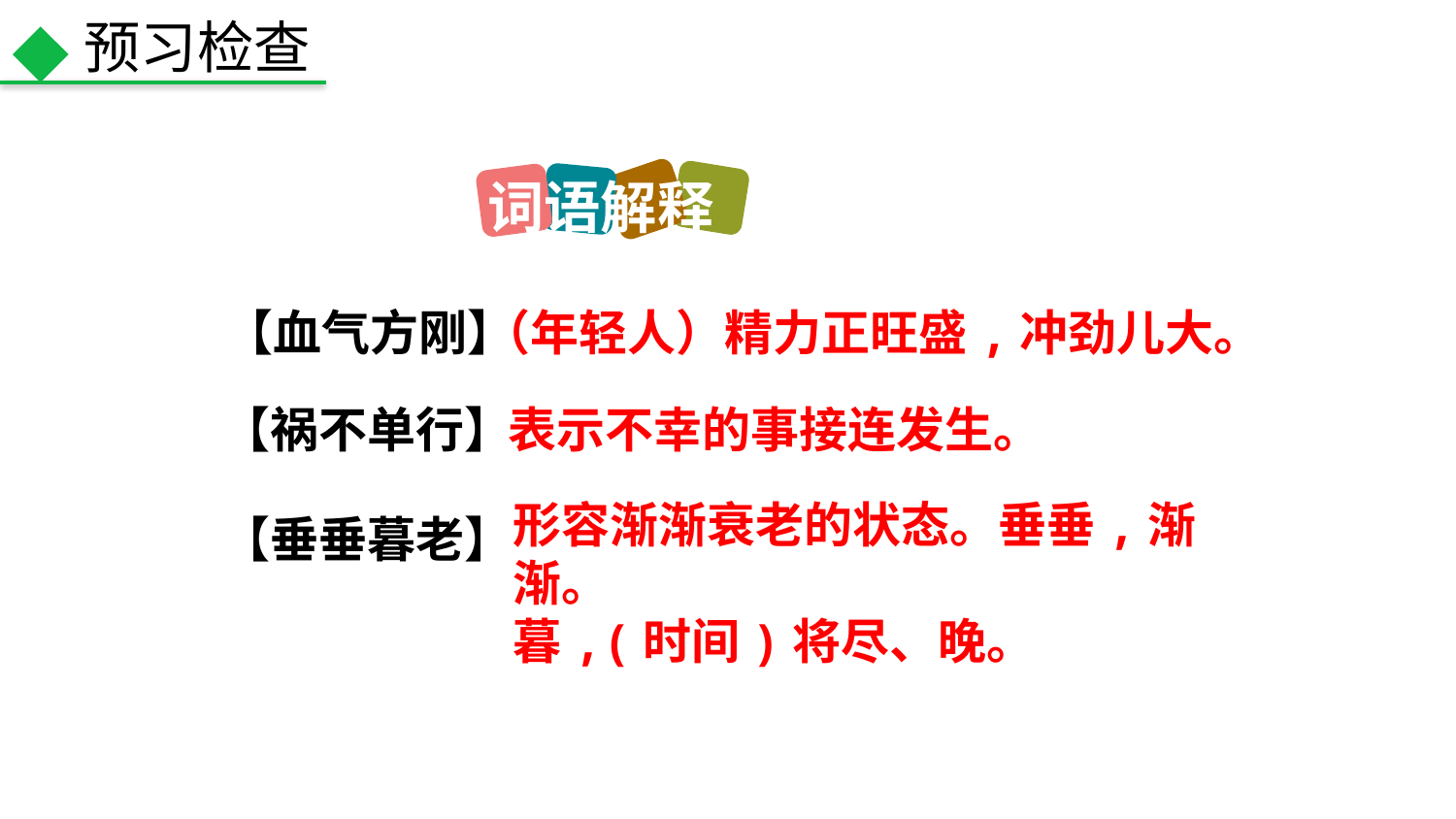

预习检查

词语解释

【血气方刚】
（年轻人）精力正旺盛,冲劲儿大。
【祸不单行】
表示不幸的事接连发生。
【垂垂暮老】
形容渐渐衰老的状态。垂垂,渐渐。
暮,(时间)将尽、晚。